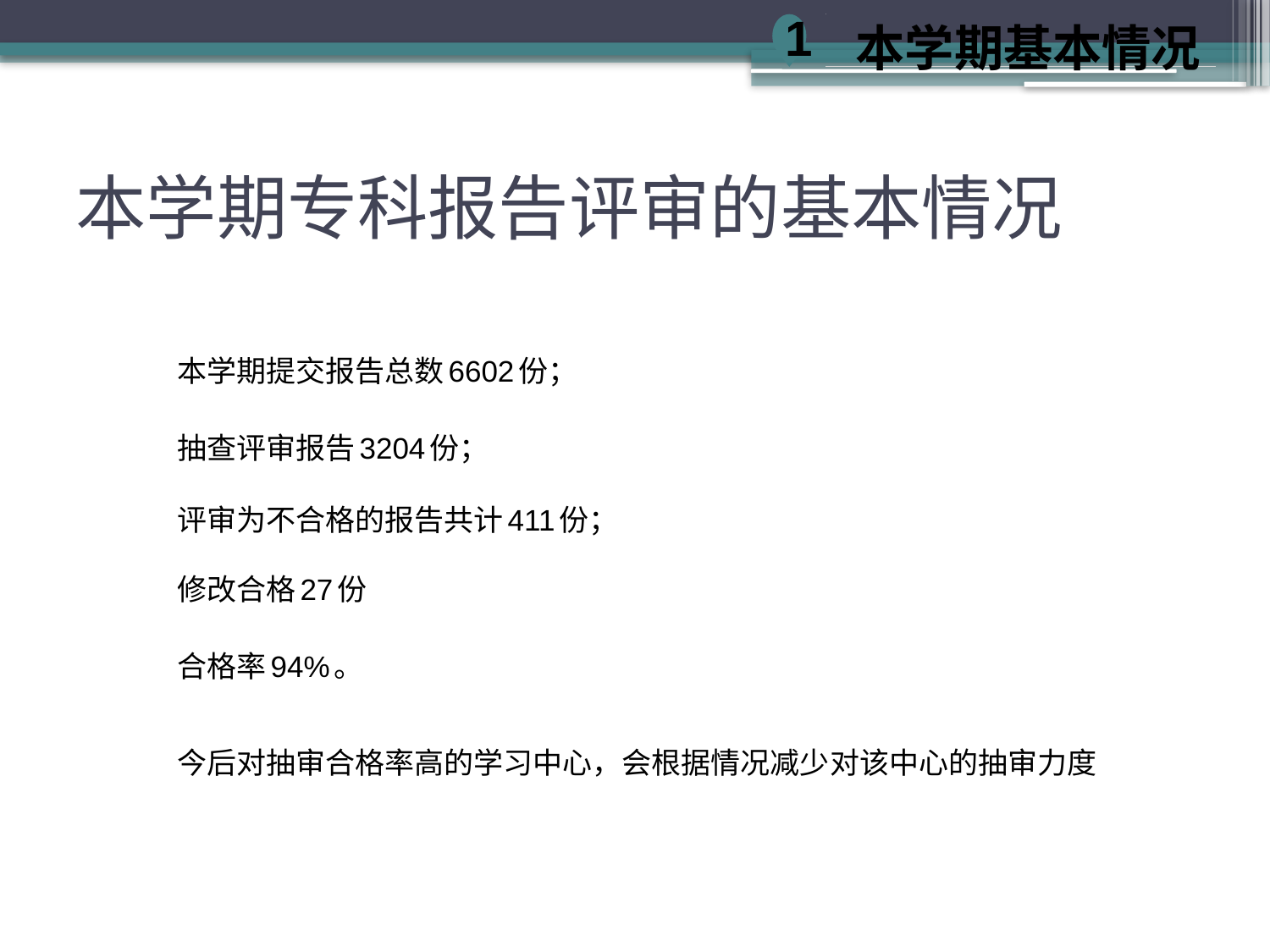

本学期基本情况
1
# 本学期专科报告评审的基本情况
本学期提交报告总数6602份；

抽查评审报告3204份；

评审为不合格的报告共计411份；

修改合格27份

合格率94%。

今后对抽审合格率高的学习中心，会根据情况减少对该中心的抽审力度